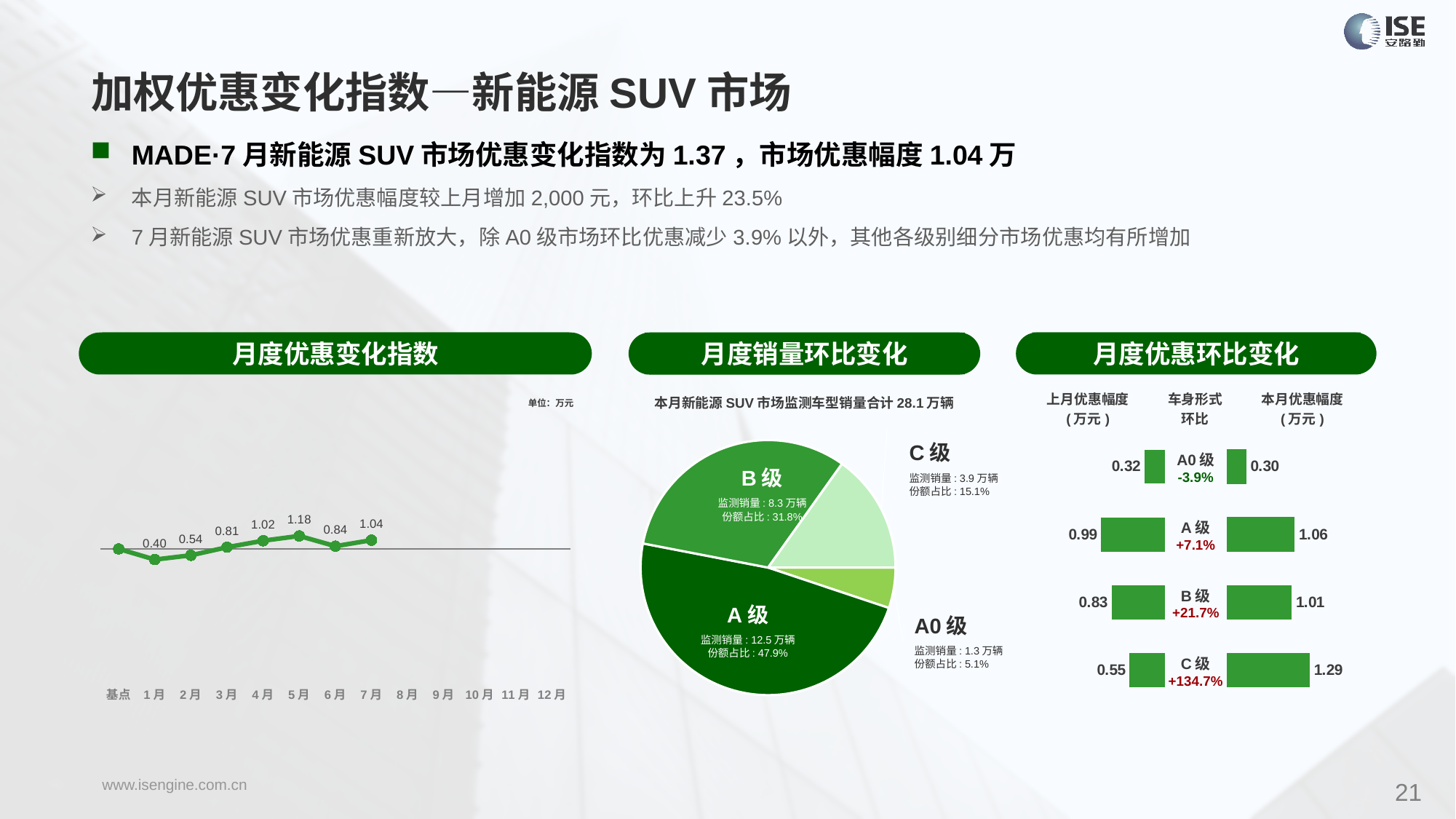

加权优惠变化指数—新能源SUV市场
MADE·7月新能源SUV市场优惠变化指数为1.37，市场优惠幅度1.04万
本月新能源SUV市场优惠幅度较上月增加2,000元，环比上升23.5%
7月新能源SUV市场优惠重新放大，除A0级市场环比优惠减少3.9%以外，其他各级别细分市场优惠均有所增加
月度优惠变化指数

月度优惠环比变化

月度销量环比变化

### Chart

| Category | Y2023 |
|---|---|
| 基点 | 0.0 |
| 1月 | -1.67 |
| 2月 | -1.0 |
| 3月 | 0.26 |
| 4月 | 1.28 |
| 5月 | 2.03 |
| 6月 | 0.43 |
| 7月 | 1.37 |
| 8月 | None |
| 9月 | None |
| 10月 | None |
| 11月 | None |
| 12月 | None |
本月新能源SUV市场监测车型销量合计28.1万辆
| 上月优惠幅度 (万元) | 车身形式 环比 | 本月优惠幅度 (万元) |
| --- | --- | --- |
单位：万元

### Chart

| Category | 细分市场 |
|---|---|
| A0级 | 13389.0 |
| A级 | 124935.0 |
| B级 | 83000.0 |
| C级 | 39477.0 |
C级
监测销量: 3.9万辆
份额占比: 15.1%
| A0级 -3.9% |
| --- |
| A级 +7.1% |
| B级 +21.7% |
| C级 +134.7% |

### Chart

| Category | 成交均价 |
|---|---|
| A0 | 0.32 |
| A | 0.99 |
| B | 0.83 |
| C | 0.55 |

### Chart

| Category | 金额 |
|---|---|
| A0 | 0.30299238180625276 |
| A | 1.0567649833913477 |
| B | 1.0111181325300906 |
| C | 1.2916394052232927 |
B级
监测销量: 8.3万辆
份额占比: 31.8%
A级
监测销量: 12.5万辆
份额占比: 47.9%
A0级
监测销量: 1.3万辆
份额占比: 5.1%
21